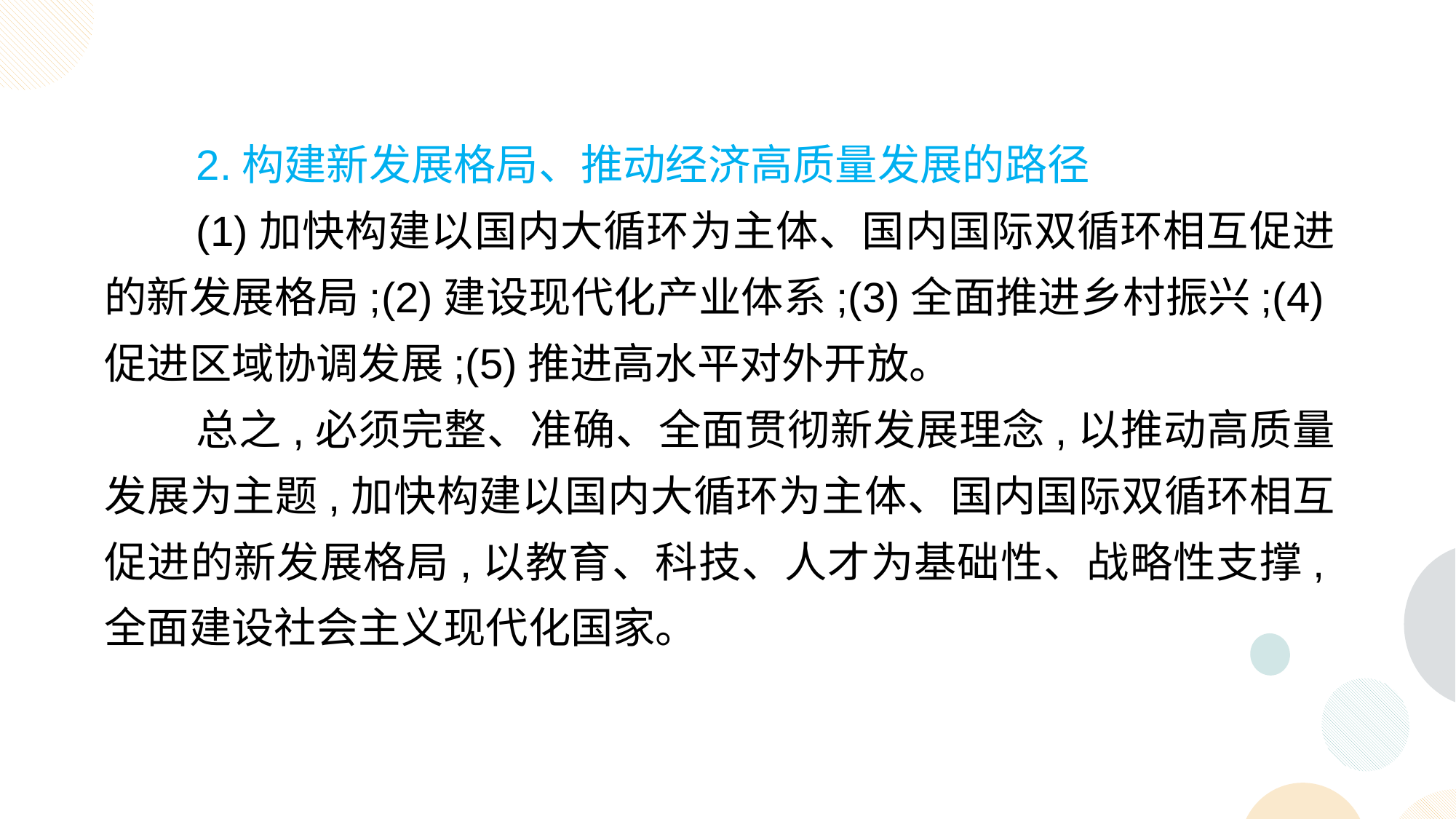

2.构建新发展格局、推动经济高质量发展的路径
(1)加快构建以国内大循环为主体、国内国际双循环相互促进的新发展格局;(2)建设现代化产业体系;(3)全面推进乡村振兴;(4)促进区域协调发展;(5)推进高水平对外开放。
总之,必须完整、准确、全面贯彻新发展理念,以推动高质量发展为主题,加快构建以国内大循环为主体、国内国际双循环相互促进的新发展格局,以教育、科技、人才为基础性、战略性支撑,全面建设社会主义现代化国家。